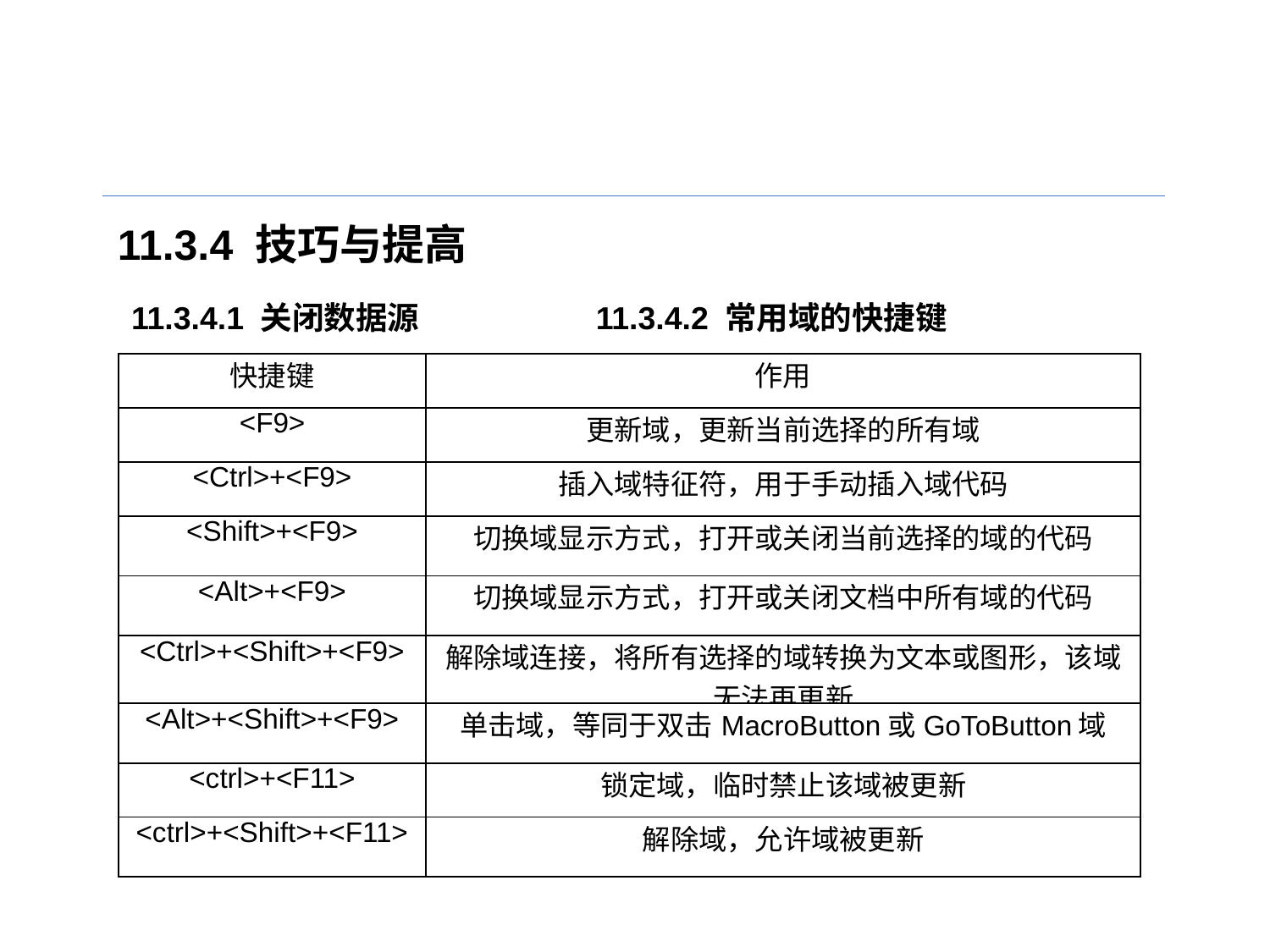

11.3.4 技巧与提高
11.3.4.2 常用域的快捷键
11.3.4.1 关闭数据源
| 快捷键 | 作用 |
| --- | --- |
| <F9> | 更新域，更新当前选择的所有域 |
| <Ctrl>+<F9> | 插入域特征符，用于手动插入域代码 |
| <Shift>+<F9> | 切换域显示方式，打开或关闭当前选择的域的代码 |
| <Alt>+<F9> | 切换域显示方式，打开或关闭文档中所有域的代码 |
| <Ctrl>+<Shift>+<F9> | 解除域连接，将所有选择的域转换为文本或图形，该域无法再更新 |
| <Alt>+<Shift>+<F9> | 单击域，等同于双击MacroButton或GoToButton域 |
| <ctrl>+<F11> | 锁定域，临时禁止该域被更新 |
| <ctrl>+<Shift>+<F11> | 解除域，允许域被更新 |